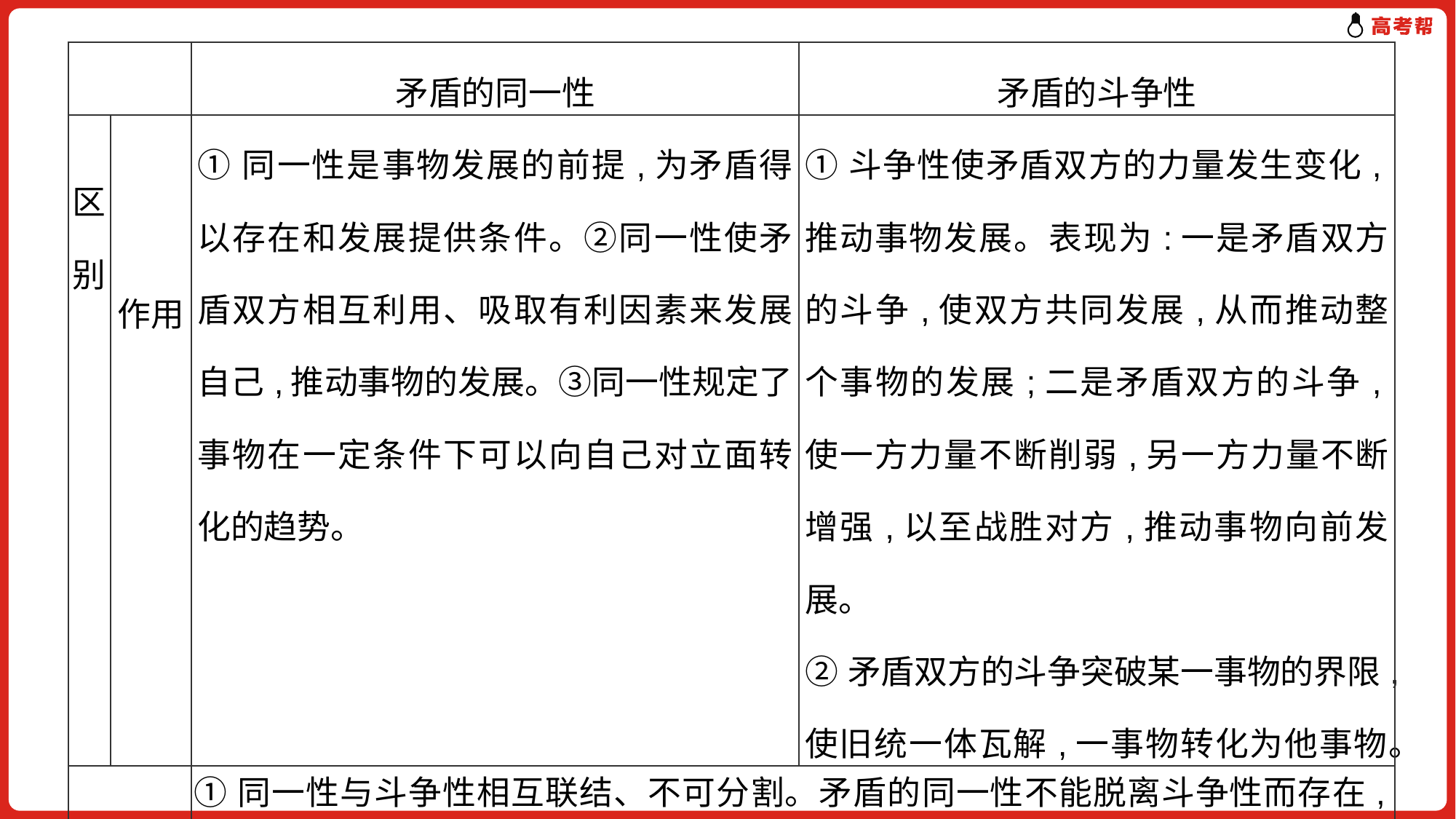

|  |  | 矛盾的同一性 | 矛盾的斗争性 |
| --- | --- | --- | --- |
| 区别 | 作用 | ①同一性是事物发展的前提,为矛盾得以存在和发展提供条件。②同一性使矛盾双方相互利用、吸取有利因素来发展自己,推动事物的发展。③同一性规定了事物在一定条件下可以向自己对立面转化的趋势。 | ①斗争性使矛盾双方的力量发生变化,推动事物发展。表现为:一是矛盾双方的斗争,使双方共同发展,从而推动整个事物的发展;二是矛盾双方的斗争,使一方力量不断削弱,另一方力量不断增强,以至战胜对方,推动事物向前发展。 ②矛盾双方的斗争突破某一事物的界限,使旧统一体瓦解,一事物转化为他事物。 |
| 联系 |  | ①同一性与斗争性相互联结、不可分割。矛盾的同一性不能脱离斗争性而存在,矛盾双方的同一是对立中的同一,是包含着差别的同一;矛盾的斗争性也不能脱离同一性而存在,斗争性寓于同一性之中,并为同一性所制约。②矛盾双方既对立又统一,由此推动事物的运动、变化和发展。 |  |